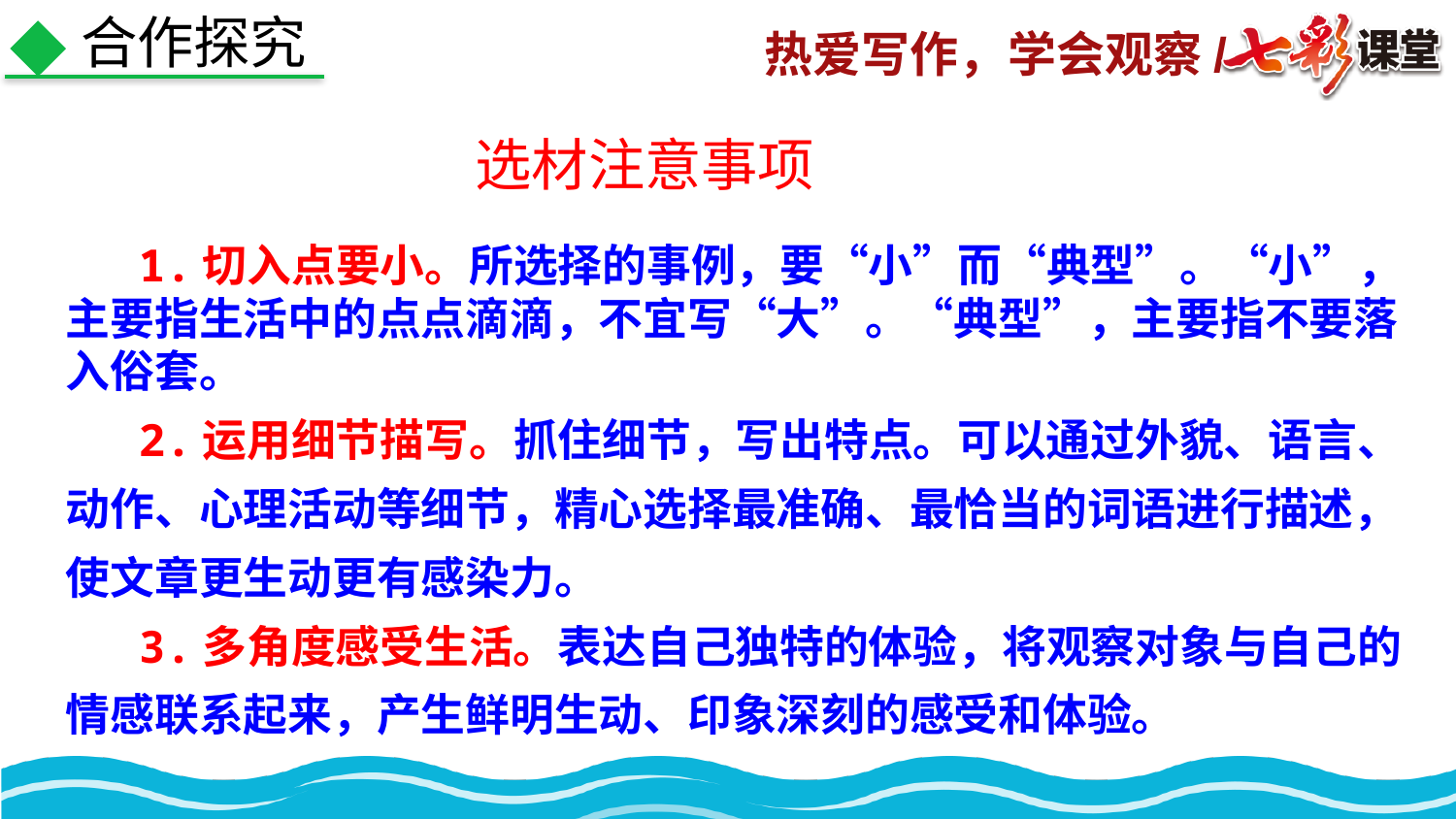

合作探究

选材注意事项

1.切入点要小。所选择的事例，要“小”而“典型”。“小”，主要指生活中的点点滴滴，不宜写“大”。“典型”，主要指不要落入俗套。
2.运用细节描写。抓住细节，写出特点。可以通过外貌、语言、动作、心理活动等细节，精心选择最准确、最恰当的词语进行描述，使文章更生动更有感染力。
3.多角度感受生活。表达自己独特的体验，将观察对象与自己的情感联系起来，产生鲜明生动、印象深刻的感受和体验。